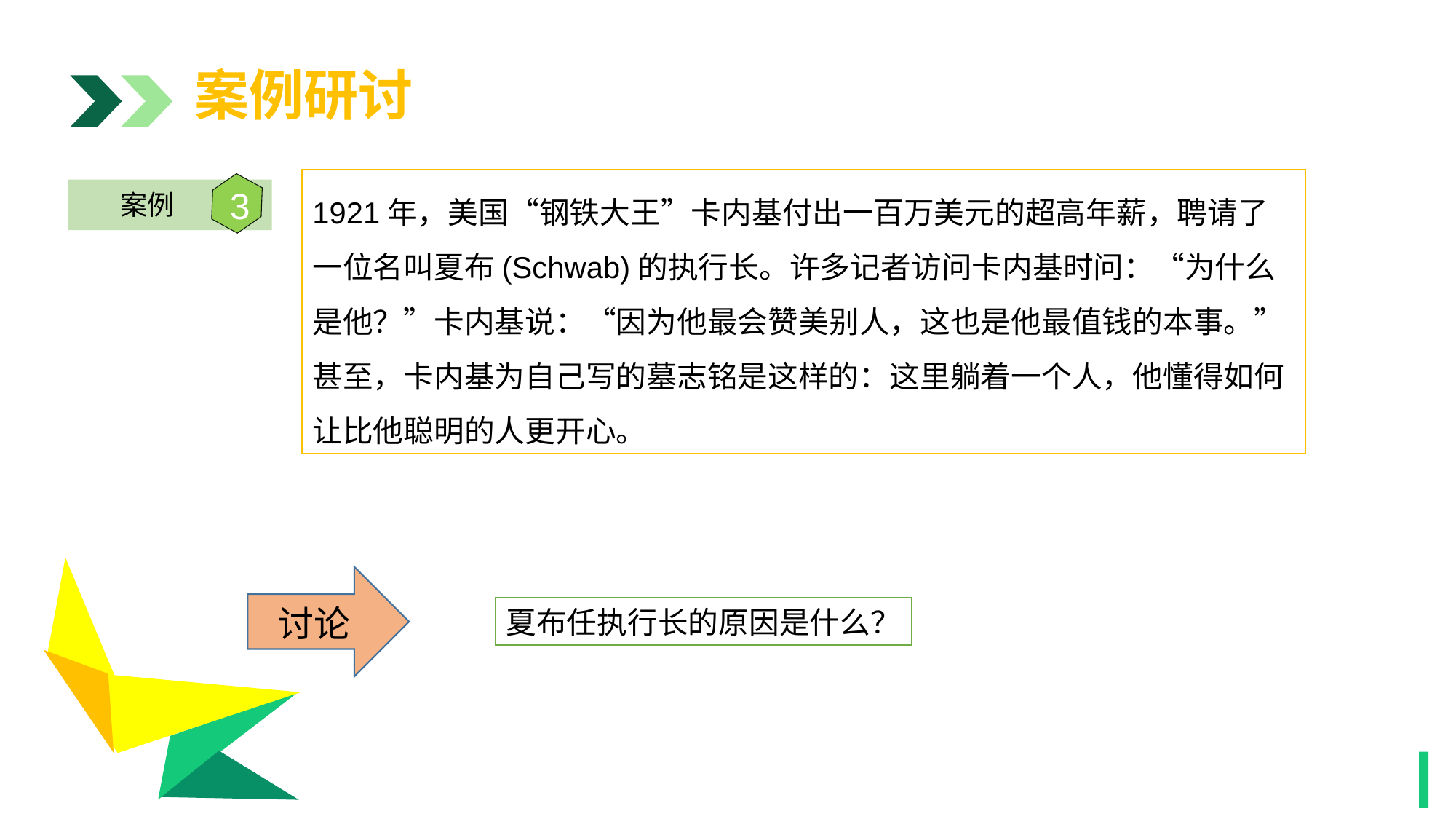

案例研讨

1921年，美国“钢铁大王”卡内基付出一百万美元的超高年薪，聘请了一位名叫夏布(Schwab)的执行长。许多记者访问卡内基时问：“为什么是他？”卡内基说：“因为他最会赞美别人，这也是他最值钱的本事。”甚至，卡内基为自己写的墓志铭是这样的：这里躺着一个人，他懂得如何让比他聪明的人更开心。
3

案例
1

讨论
夏布任执行长的原因是什么？
1
5